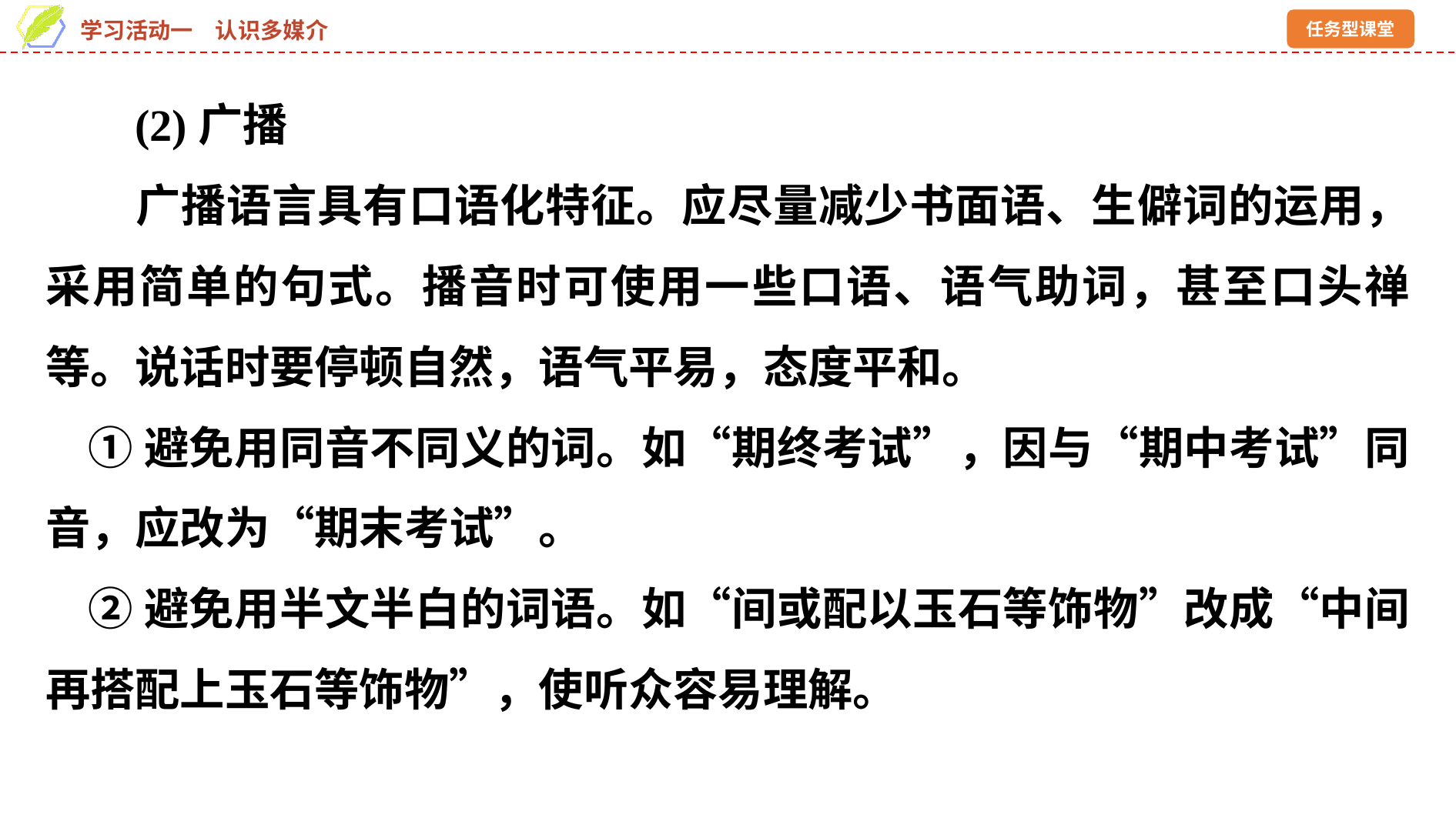

(2)广播
广播语言具有口语化特征。应尽量减少书面语、生僻词的运用，采用简单的句式。播音时可使用一些口语、语气助词，甚至口头禅等。说话时要停顿自然，语气平易，态度平和。
    ①避免用同音不同义的词。如“期终考试”，因与“期中考试”同音，应改为“期末考试”。
    ②避免用半文半白的词语。如“间或配以玉石等饰物”改成“中间再搭配上玉石等饰物”，使听众容易理解。